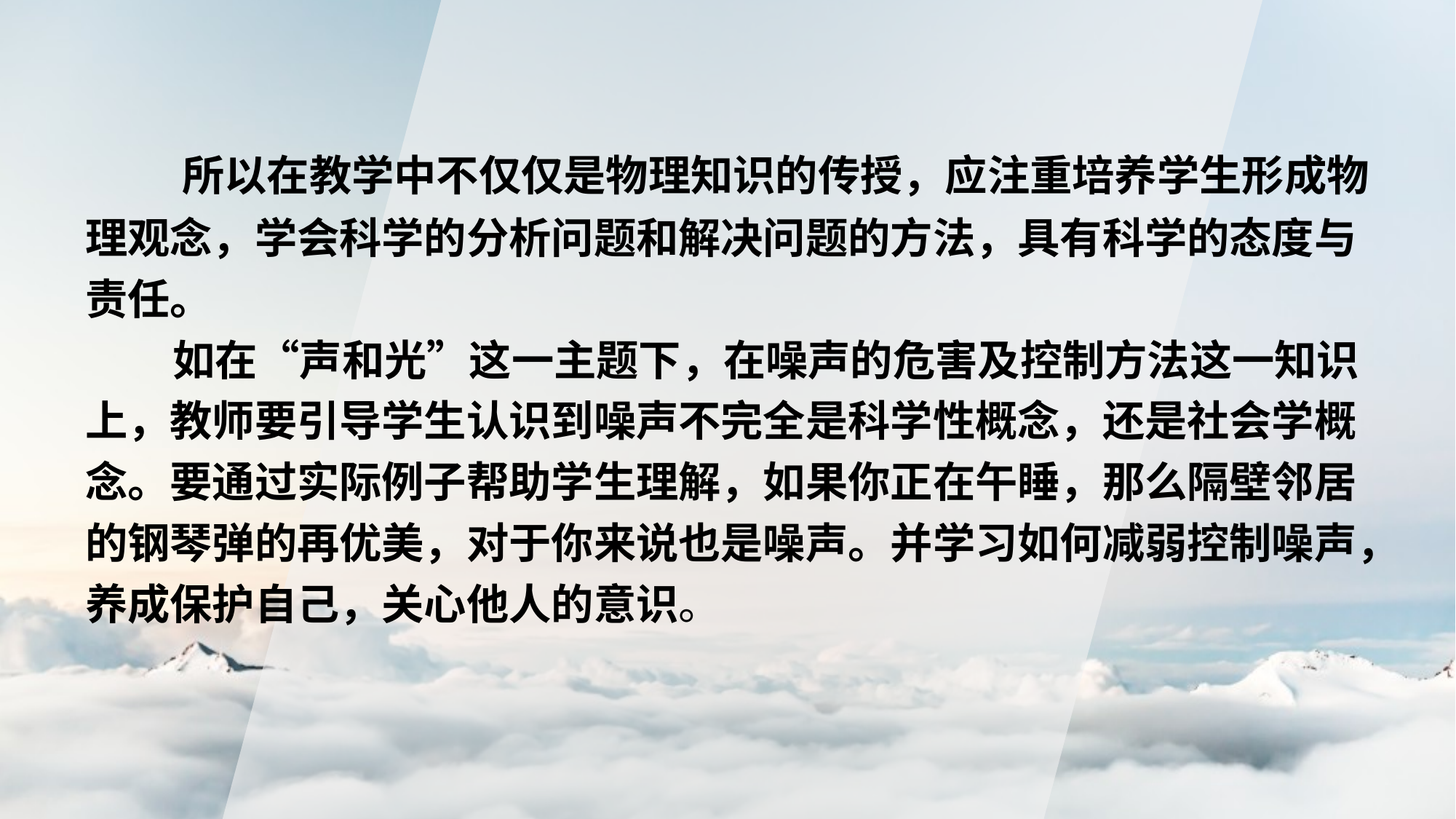

所以在教学中不仅仅是物理知识的传授，应注重培养学生形成物理观念，学会科学的分析问题和解决问题的方法，具有科学的态度与责任。
        如在“声和光”这一主题下，在噪声的危害及控制方法这一知识上，教师要引导学生认识到噪声不完全是科学性概念，还是社会学概念。要通过实际例子帮助学生理解，如果你正在午睡，那么隔壁邻居的钢琴弹的再优美，对于你来说也是噪声。并学习如何减弱控制噪声，养成保护自己，关心他人的意识。